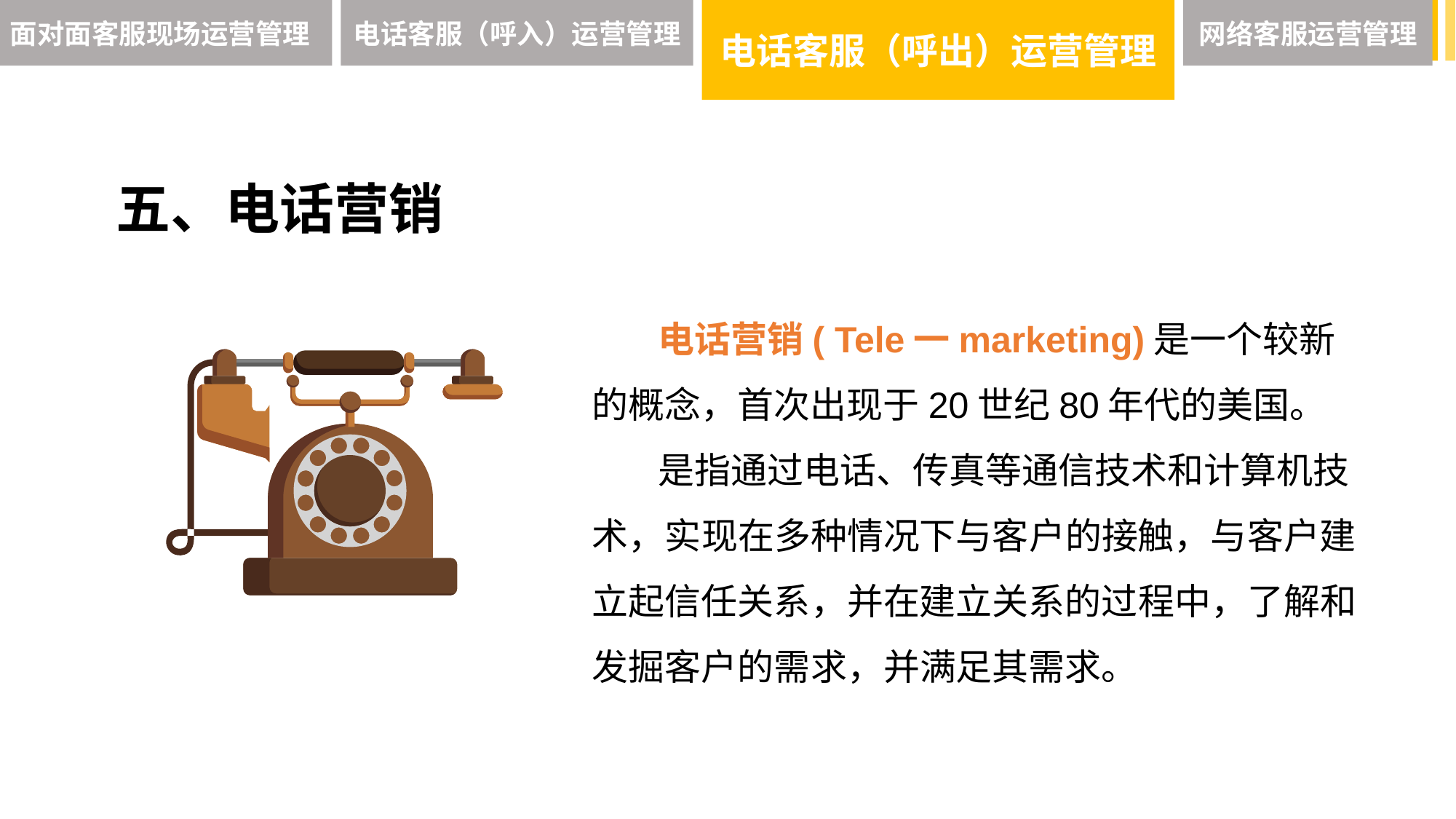

面对面客服现场运营管理
电话客服（呼入）运营管理
电话客服（呼出）运营管理
网络客服运营管理

五、电话营销
       电话营销( Tele一marketing)是一个较新的概念，首次出现于20世纪80年代的美国。
       是指通过电话、传真等通信技术和计算机技术，实现在多种情况下与客户的接触，与客户建立起信任关系，并在建立关系的过程中，了解和发掘客户的需求，并满足其需求。